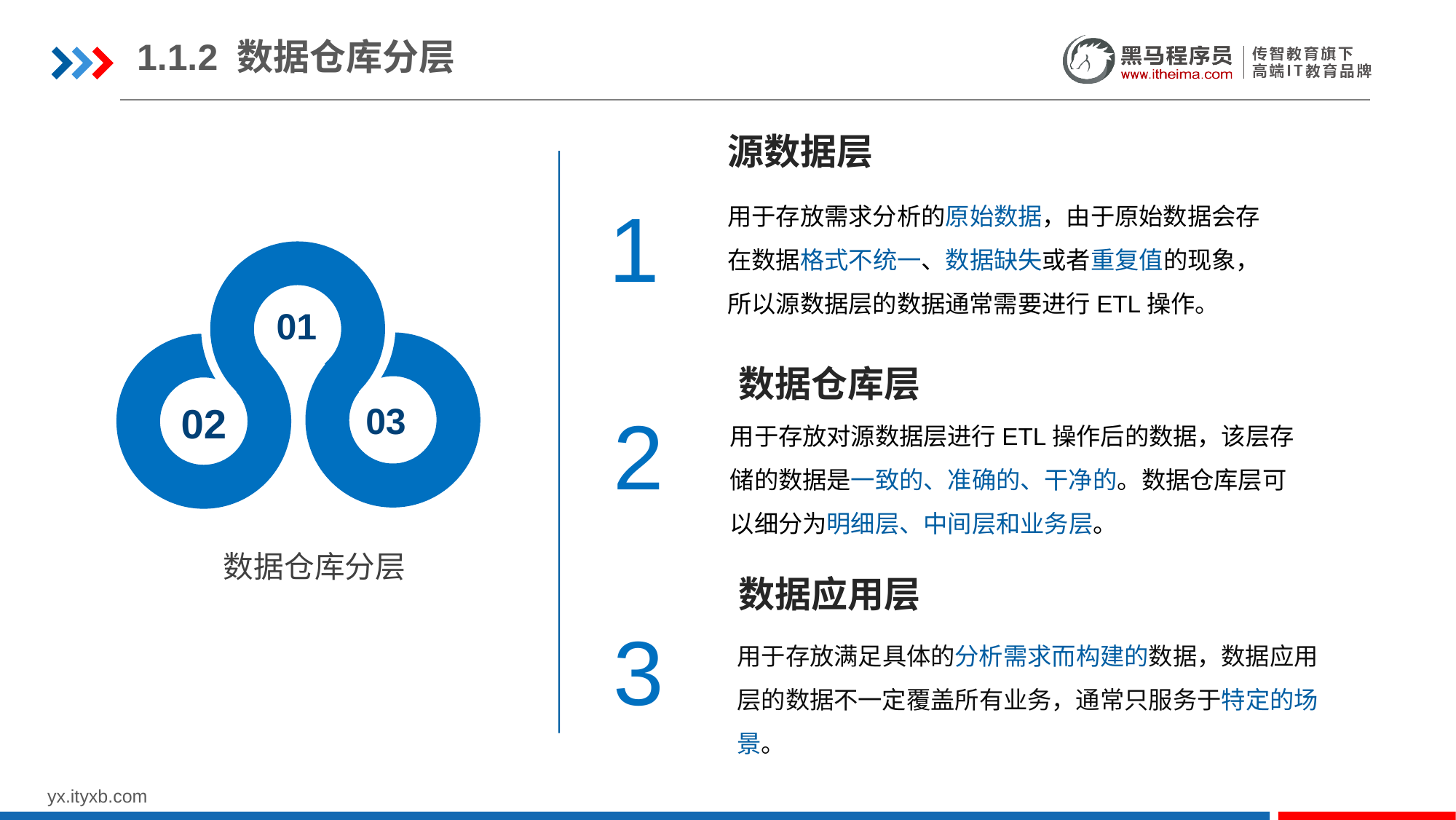

1.1.2 数据仓库分层

源数据层

用于存放需求分析的原始数据，由于原始数据会存在数据格式不统一、数据缺失或者重复值的现象，所以源数据层的数据通常需要进行ETL操作。
1

01

数据仓库层
2
02
03
用于存放对源数据层进行ETL操作后的数据，该层存储的数据是一致的、准确的、干净的。数据仓库层可以细分为明细层、中间层和业务层。
数据仓库分层
数据应用层
3
用于存放满足具体的分析需求而构建的数据，数据应用层的数据不一定覆盖所有业务，通常只服务于特定的场景。